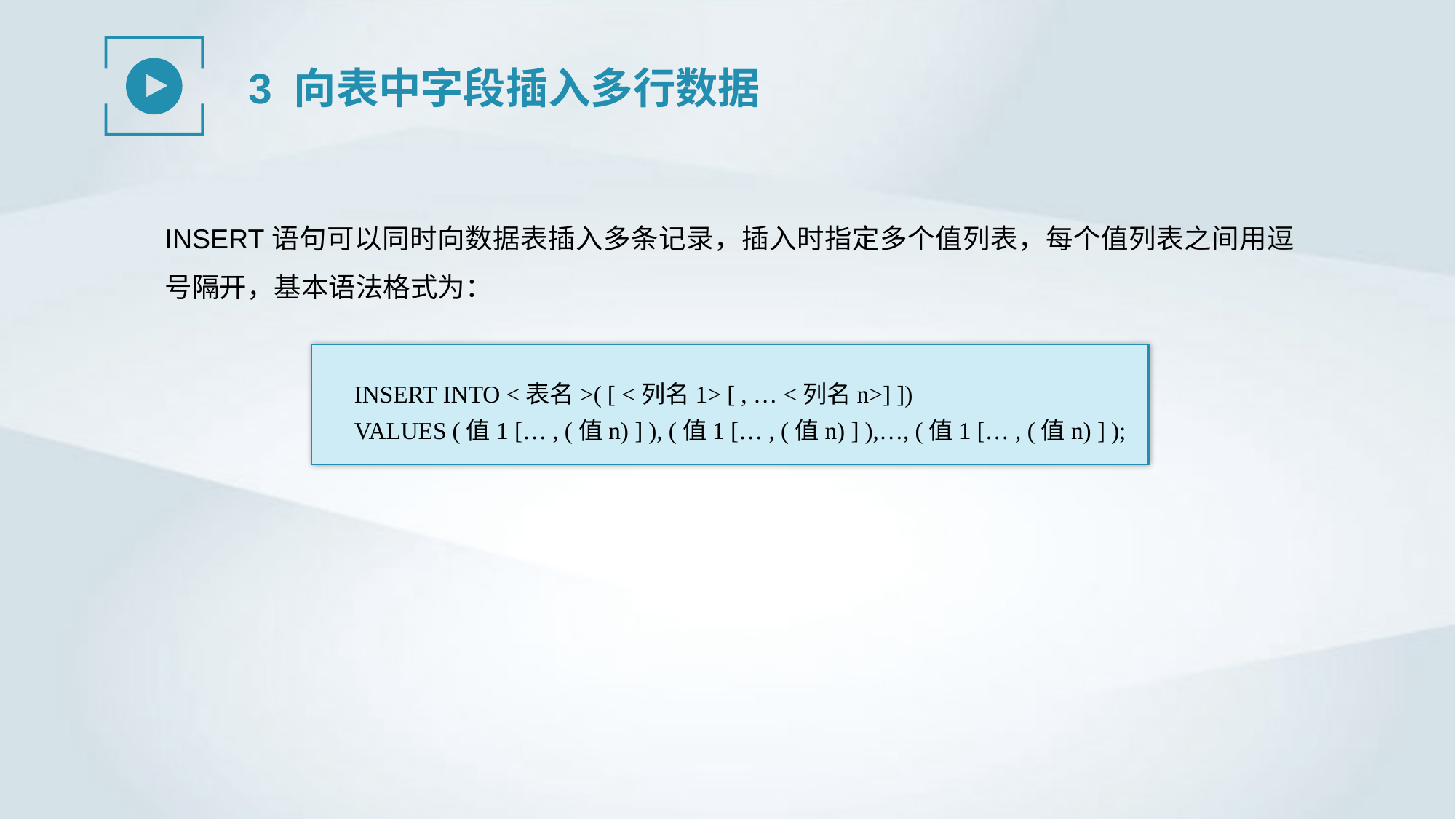

3 向表中字段插入多行数据
INSERT语句可以同时向数据表插入多条记录，插入时指定多个值列表，每个值列表之间用逗号隔开，基本语法格式为：
INSERT INTO <表名>( [ <列名1> [ , … <列名n>] ])
VALUES (值1 [… , (值n) ] ), (值1 [… , (值n) ] ),…, (值1 [… , (值n) ] );